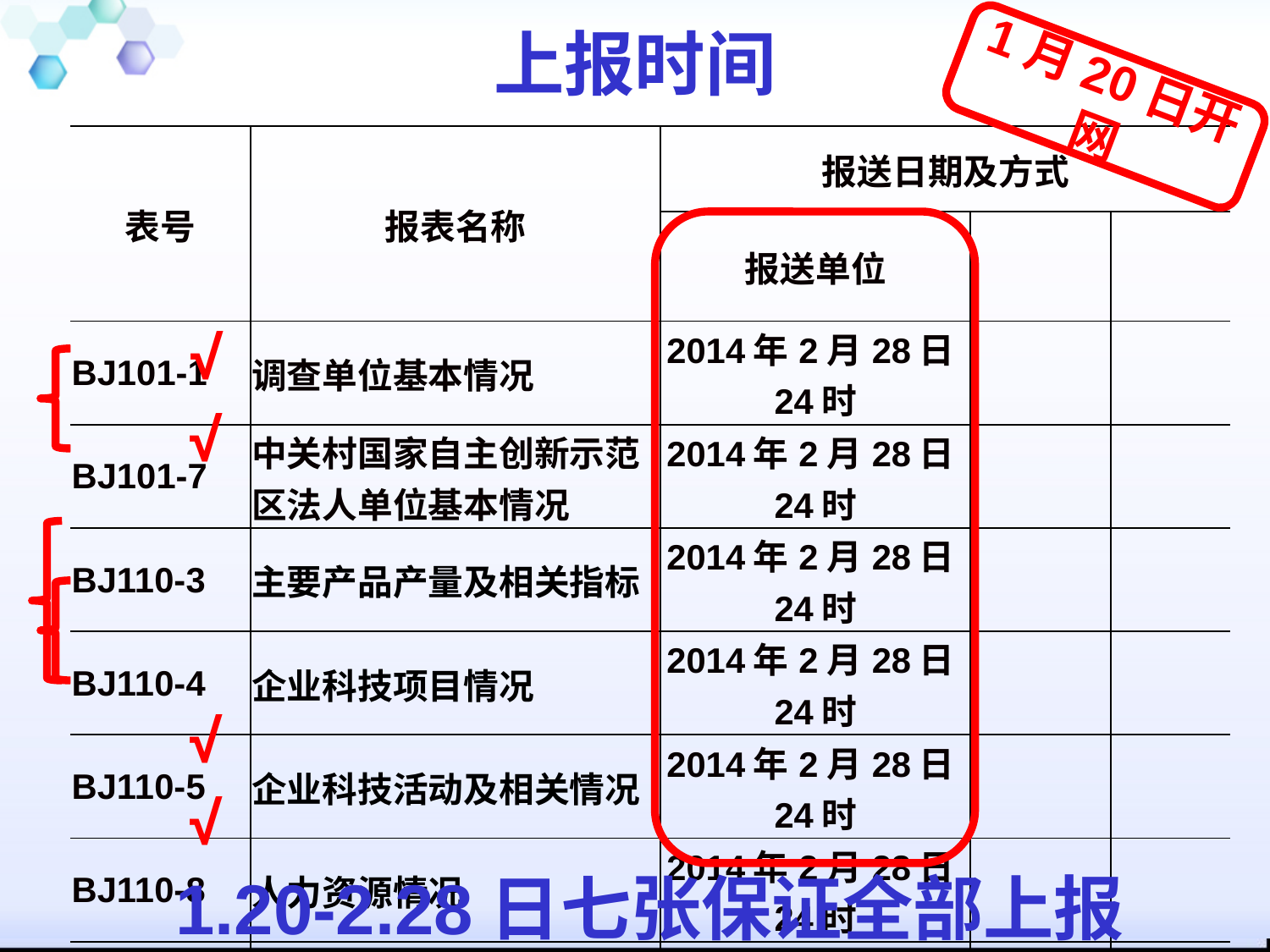

上报时间
1月20日开网
| 表号 | 报表名称 | 报送日期及方式 |  |  |
| --- | --- | --- | --- | --- |
|  |  | 报送单位 |  |  |
| BJ101-1 | 调查单位基本情况 | 2014年2月28日24时 |  |  |
| BJ101-7 | 中关村国家自主创新示范区法人单位基本情况 | 2014年2月28日24时 |  |  |
| BJ110-3 | 主要产品产量及相关指标 | 2014年2月28日24时 |  |  |
| BJ110-4 | 企业科技项目情况 | 2014年2月28日24时 |  |  |
| BJ110-5 | 企业科技活动及相关情况 | 2014年2月28日24时 |  |  |
| BJ110-8 | 人力资源情况 | 2014年2月28日24时 |  |  |
| BJ110-9 | 生产经营及财务状况（二） | 2014年2月28日24时 |  |  |

√

√

√
√
1.20-2.28日七张保证全部上报